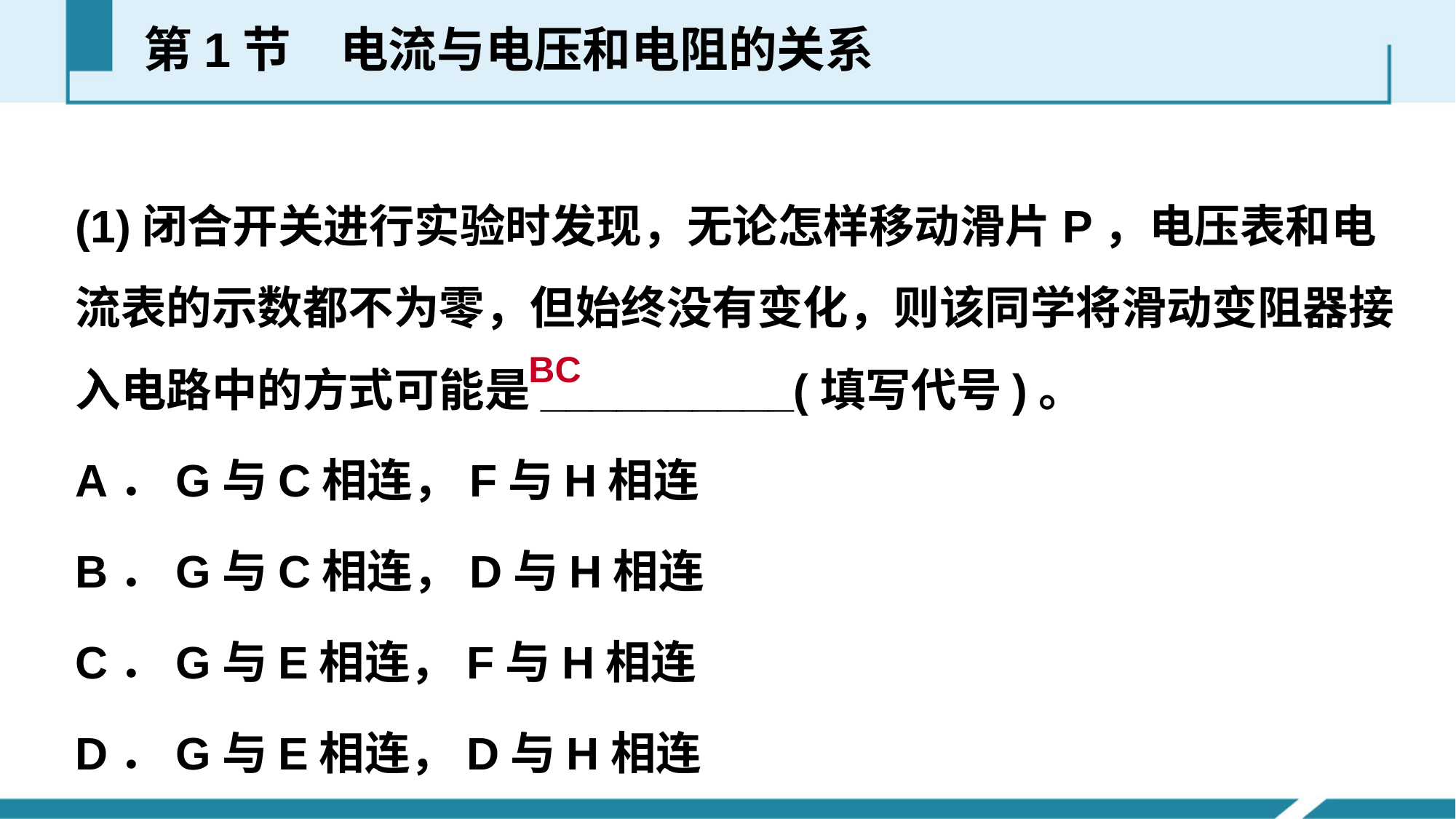

第1节　电流与电压和电阻的关系
(1)闭合开关进行实验时发现，无论怎样移动滑片P，电压表和电流表的示数都不为零，但始终没有变化，则该同学将滑动变阻器接入电路中的方式可能是__________(填写代号)。
A．G与C相连，F与H相连
B．G与C相连，D与H相连
C．G与E相连，F与H相连
D．G与E相连，D与H相连
BC